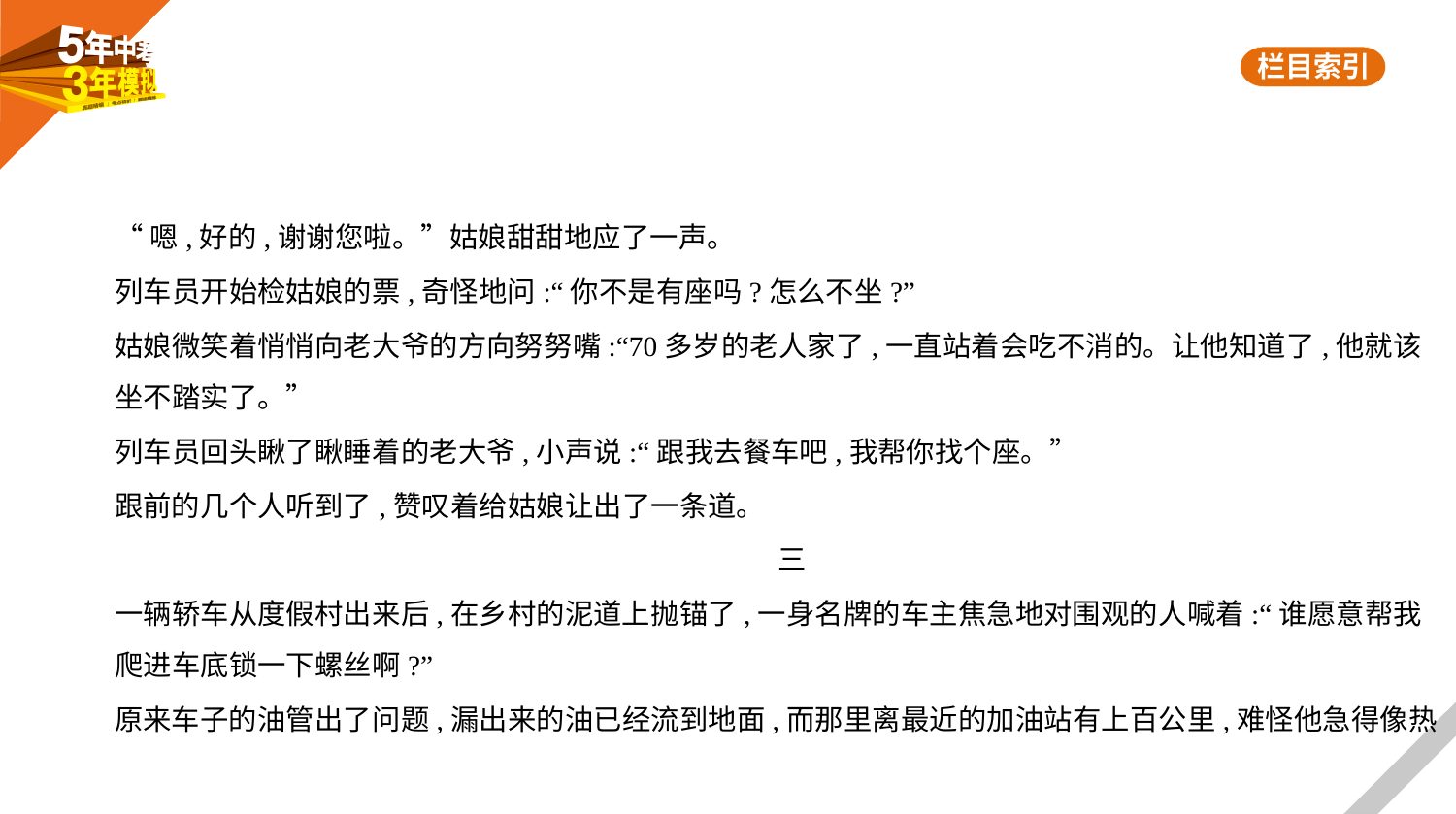

“嗯,好的,谢谢您啦。”姑娘甜甜地应了一声。
列车员开始检姑娘的票,奇怪地问:“你不是有座吗?怎么不坐?”
姑娘微笑着悄悄向老大爷的方向努努嘴:“70多岁的老人家了,一直站着会吃不消的。让他知道了,他就该
坐不踏实了。”
列车员回头瞅了瞅睡着的老大爷,小声说:“跟我去餐车吧,我帮你找个座。”
跟前的几个人听到了,赞叹着给姑娘让出了一条道。
三
一辆轿车从度假村出来后,在乡村的泥道上抛锚了,一身名牌的车主焦急地对围观的人喊着:“谁愿意帮我
爬进车底锁一下螺丝啊?”
原来车子的油管出了问题,漏出来的油已经流到地面,而那里离最近的加油站有上百公里,难怪他急得像热